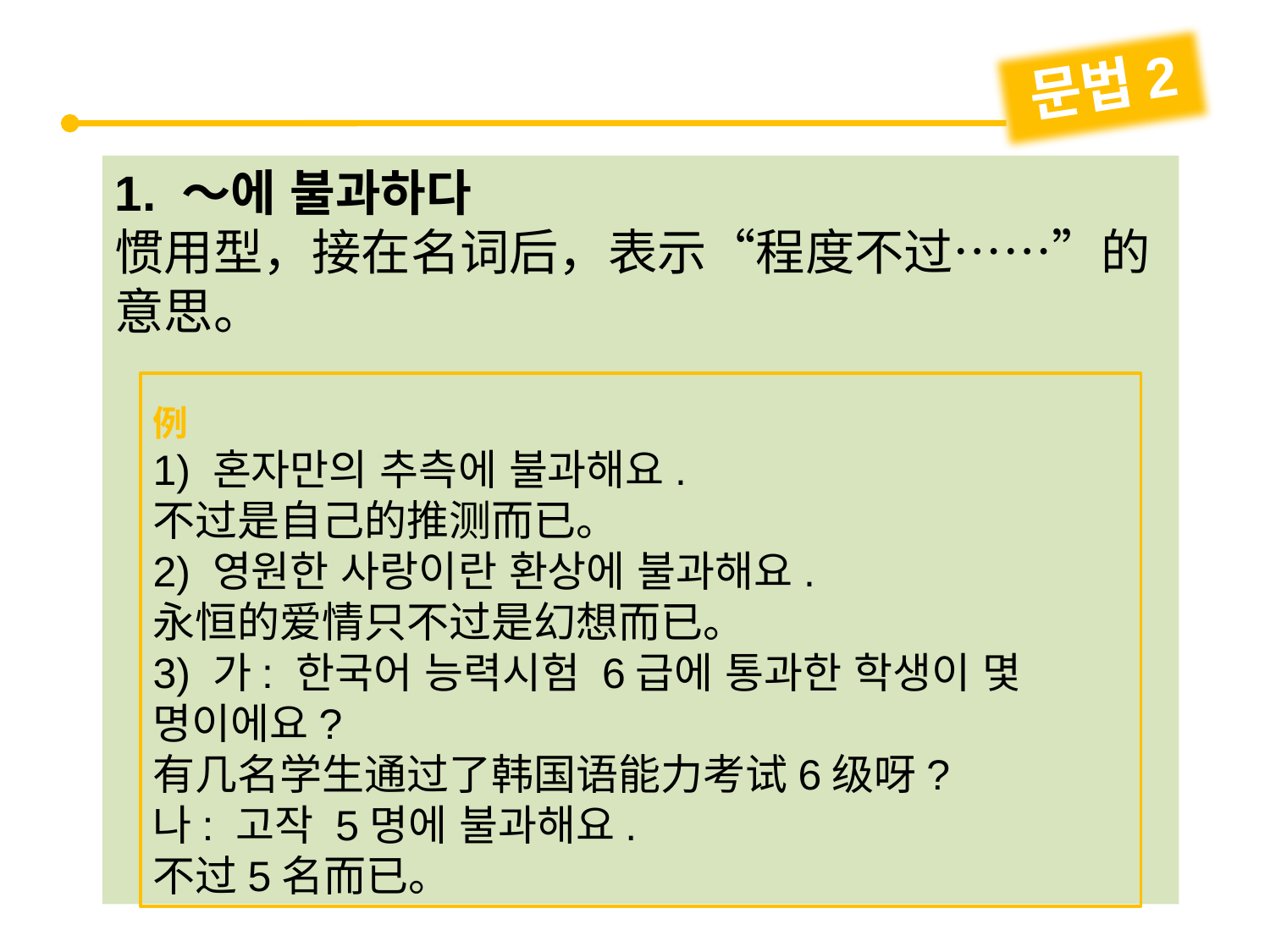

문법2
1. ～에 불과하다
惯用型，接在名词后，表示“程度不过……”的意思。

例
1) 혼자만의 추측에 불과해요.
不过是自己的推测而已。
2) 영원한 사랑이란 환상에 불과해요.
永恒的爱情只不过是幻想而已。
3) 가: 한국어 능력시험 6급에 통과한 학생이 몇 명이에요?
有几名学生通过了韩国语能力考试6级呀?
나: 고작 5명에 불과해요.
不过5名而已。